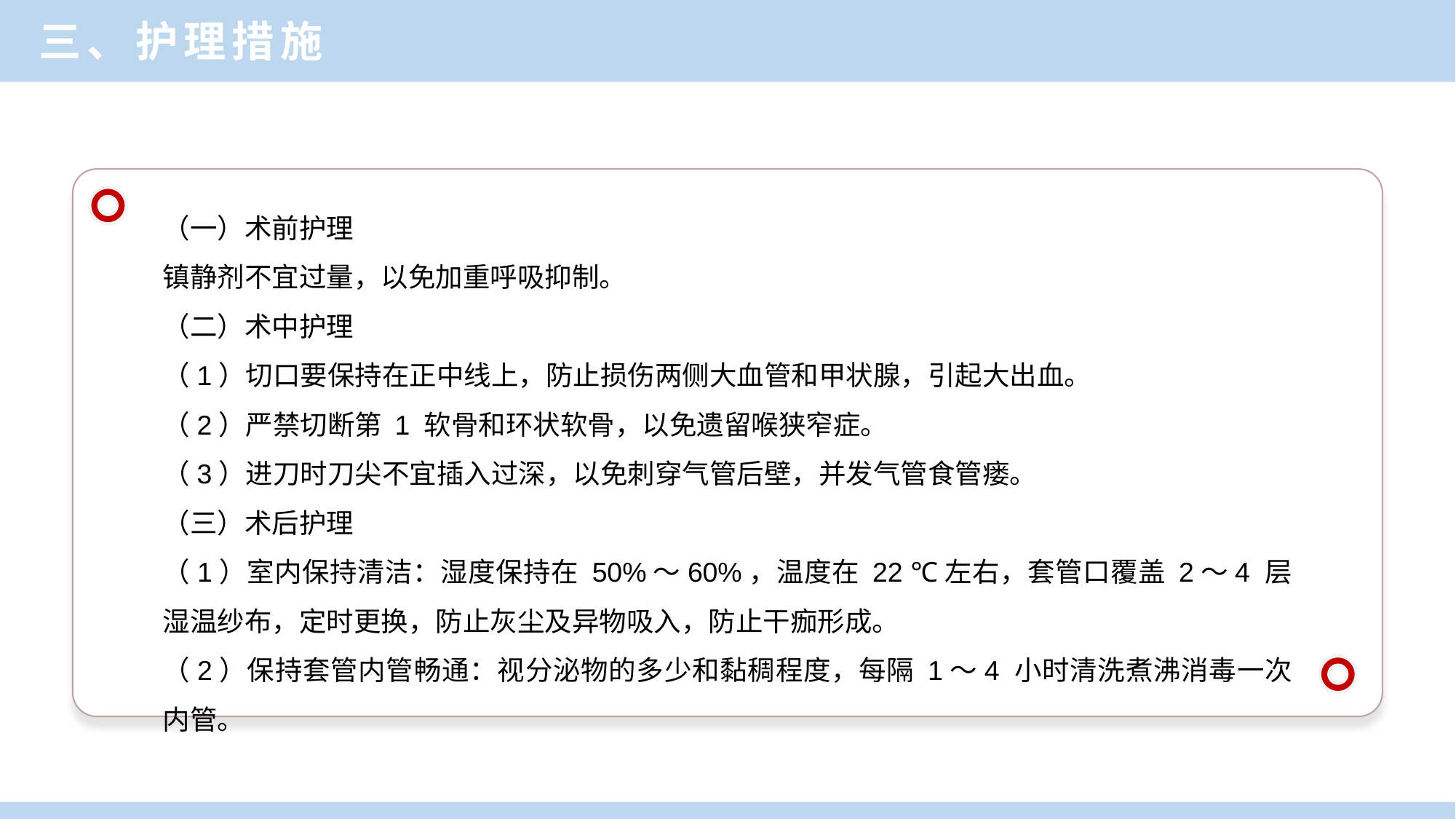

三、护理措施

（一）术前护理
镇静剂不宜过量，以免加重呼吸抑制。
（二）术中护理
（1）切口要保持在正中线上，防止损伤两侧大血管和甲状腺，引起大出血。
（2）严禁切断第 1 软骨和环状软骨，以免遗留喉狭窄症。
（3）进刀时刀尖不宜插入过深，以免刺穿气管后壁，并发气管食管瘘。
（三）术后护理
（1）室内保持清洁：湿度保持在 50%～60%，温度在 22 ℃左右，套管口覆盖 2～4 层湿温纱布，定时更换，防止灰尘及异物吸入，防止干痂形成。
（2）保持套管内管畅通：视分泌物的多少和黏稠程度，每隔 1～4 小时清洗煮沸消毒一次内管。